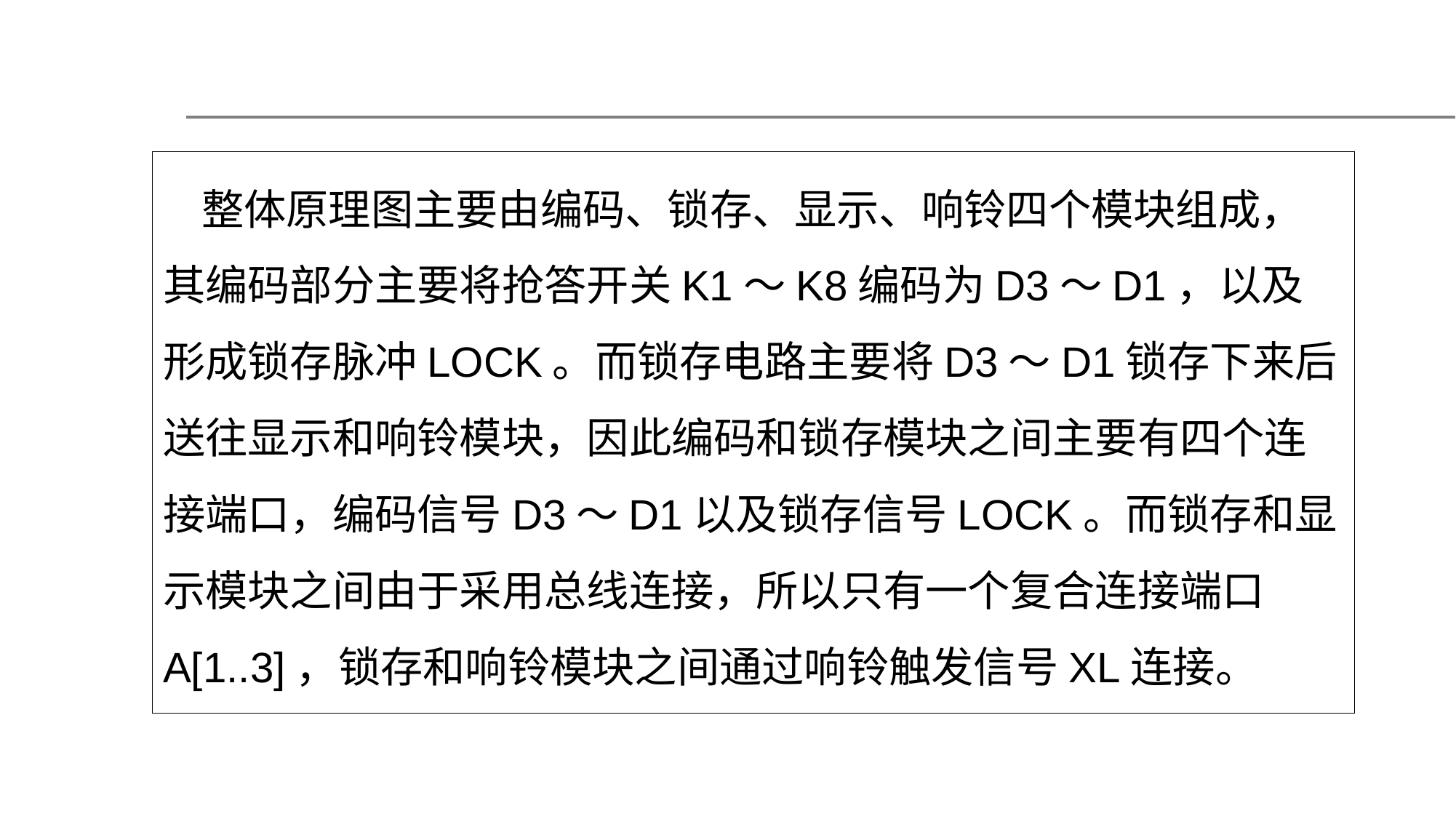

整体原理图主要由编码、锁存、显示、响铃四个模块组成，其编码部分主要将抢答开关K1～K8编码为D3～D1，以及形成锁存脉冲LOCK。而锁存电路主要将D3～D1锁存下来后送往显示和响铃模块，因此编码和锁存模块之间主要有四个连接端口，编码信号D3～D1以及锁存信号LOCK。而锁存和显示模块之间由于采用总线连接，所以只有一个复合连接端口A[1..3]，锁存和响铃模块之间通过响铃触发信号XL连接。